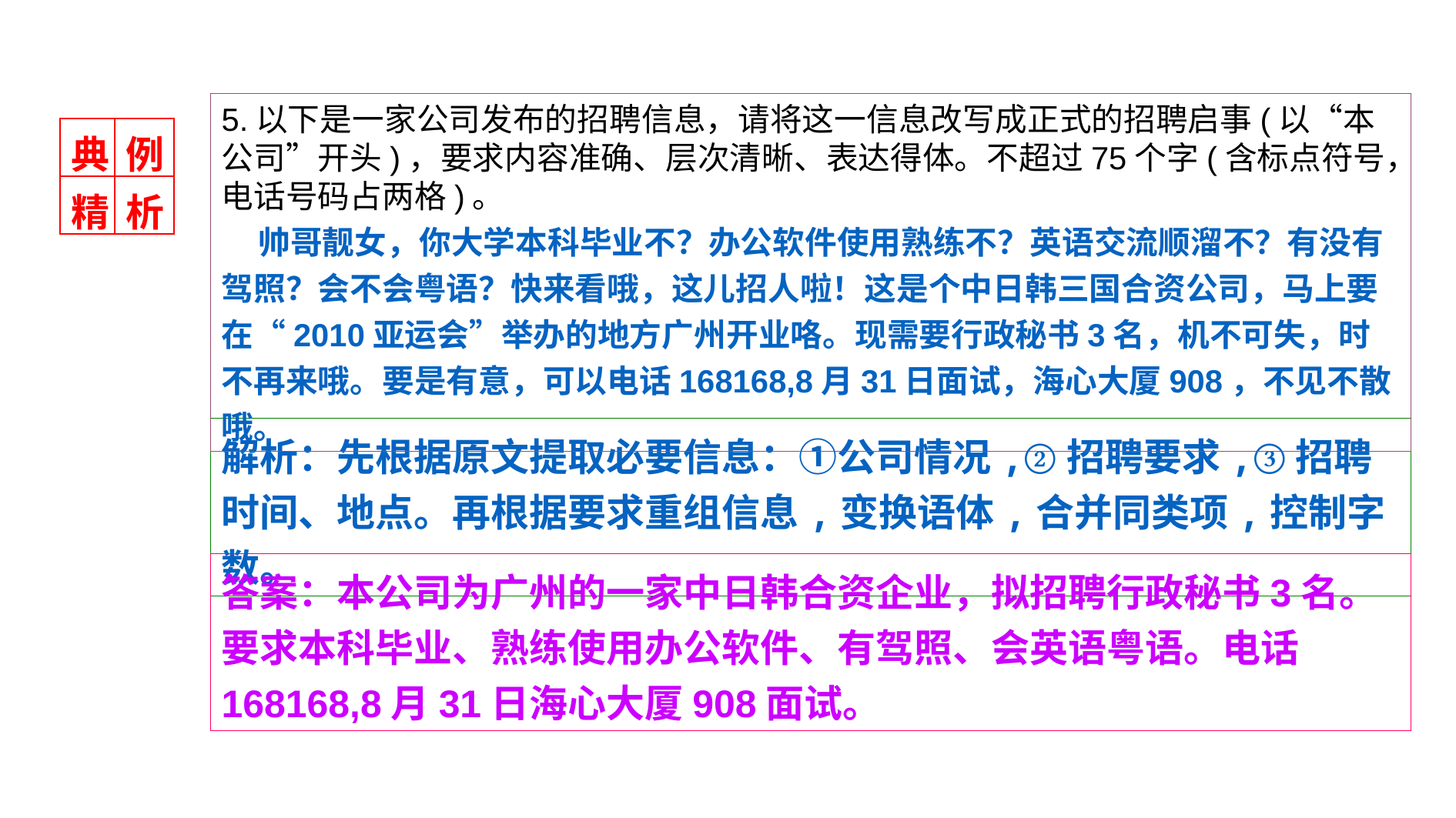

5.以下是一家公司发布的招聘信息，请将这一信息改写成正式的招聘启事(以“本公司”开头)，要求内容准确、层次清晰、表达得体。不超过75个字(含标点符号，电话号码占两格)。
    帅哥靓女，你大学本科毕业不？办公软件使用熟练不？英语交流顺溜不？有没有驾照？会不会粤语？快来看哦，这儿招人啦！这是个中日韩三国合资公司，马上要在“2010亚运会”举办的地方广州开业咯。现需要行政秘书3名，机不可失，时不再来哦。要是有意，可以电话168168,8月31日面试，海心大厦908，不见不散哦。

| 典 | 例 |
| --- | --- |
| 精 | 析 |

解析：先根据原文提取必要信息：①公司情况,②招聘要求,③招聘时间、地点。再根据要求重组信息,变换语体,合并同类项,控制字数。
答案：本公司为广州的一家中日韩合资企业，拟招聘行政秘书3名。要求本科毕业、熟练使用办公软件、有驾照、会英语粤语。电话168168,8月31日海心大厦908面试。